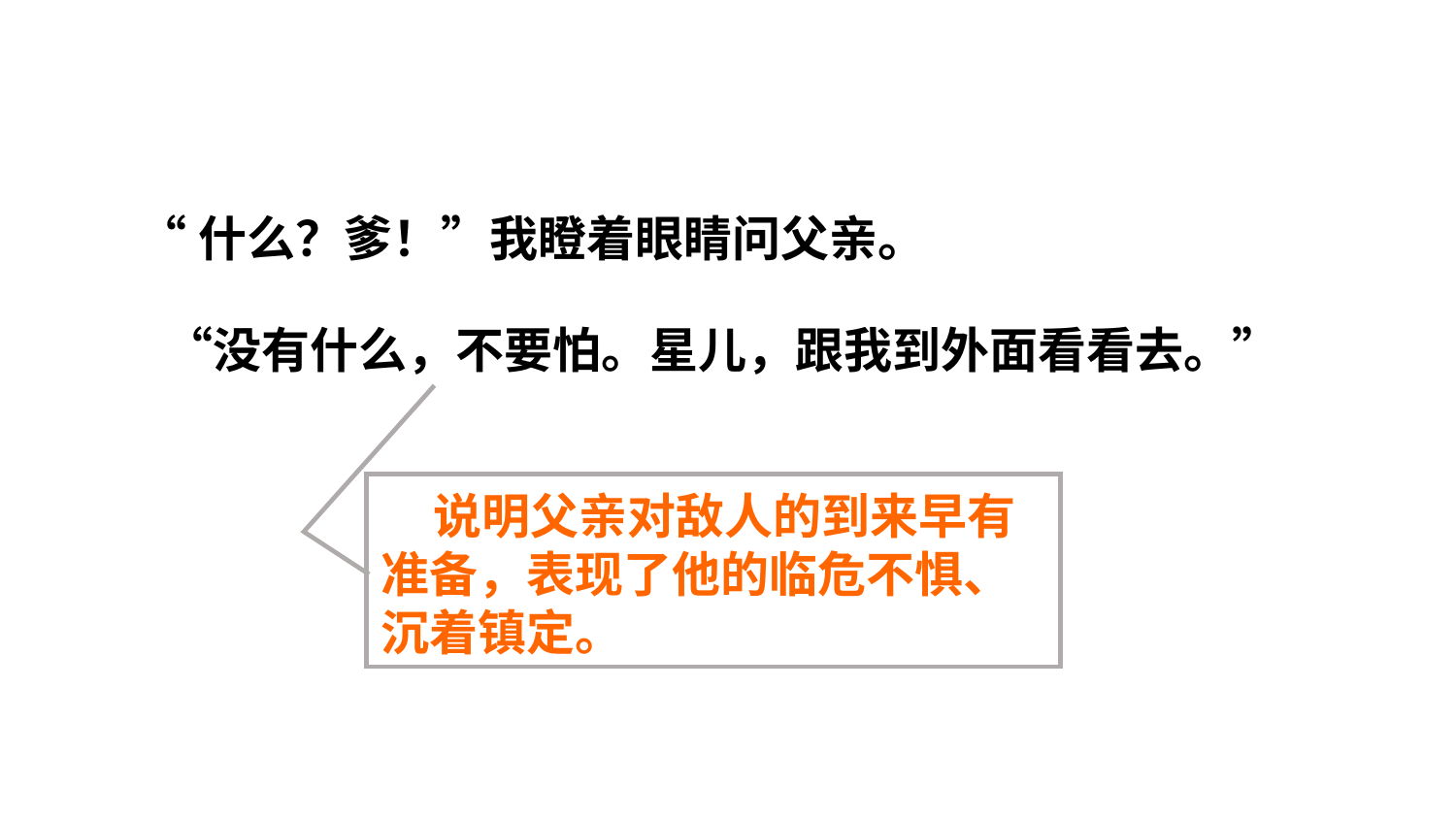

“什么？爹！”我瞪着眼睛问父亲。
　  “没有什么，不要怕。星儿，跟我到外面看看去。”

   说明父亲对敌人的到来早有准备，表现了他的临危不惧、沉着镇定。